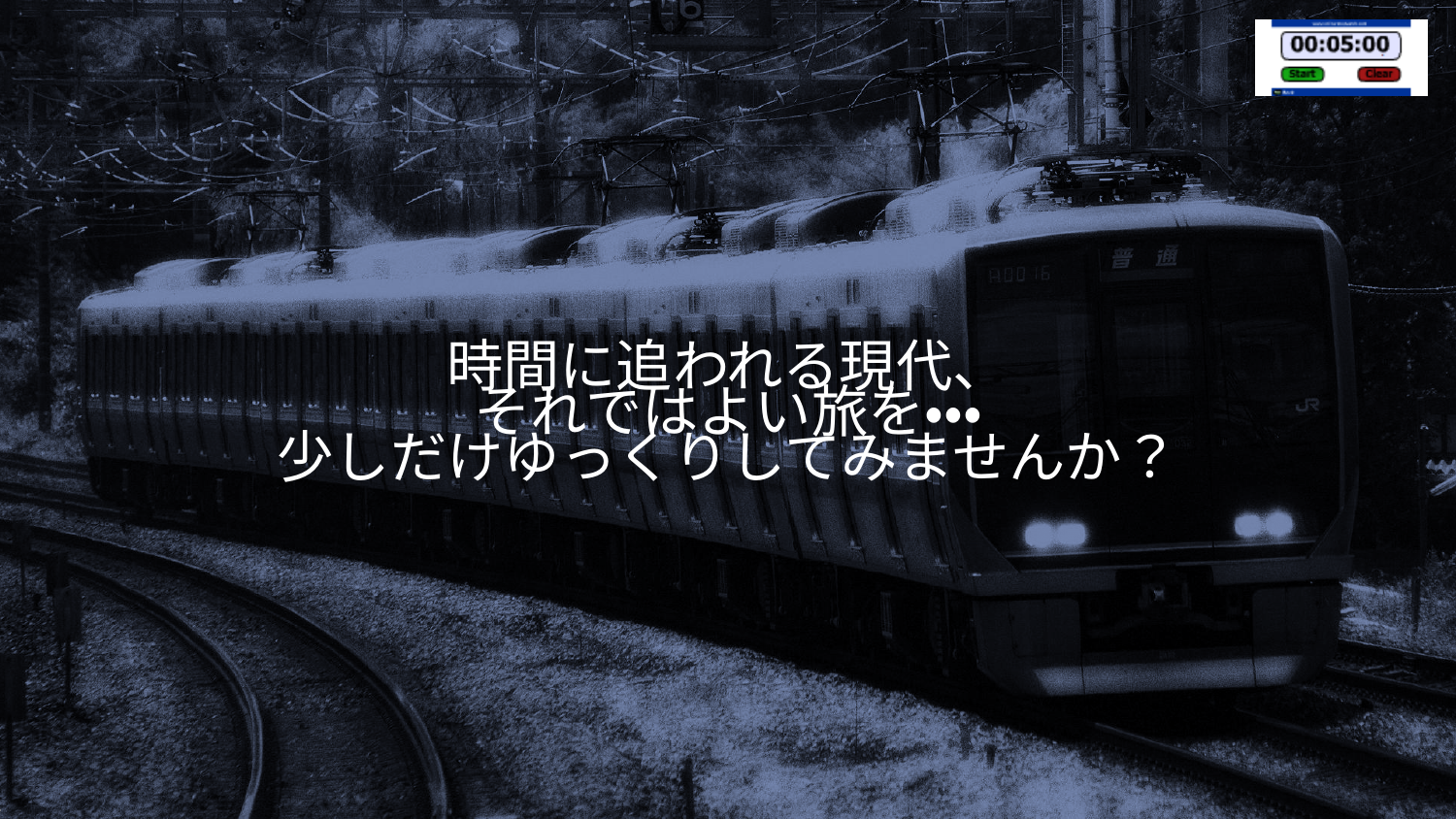

時間に追われる現代、
少しだけゆっくりしてみませんか？
それではよい旅を・・・